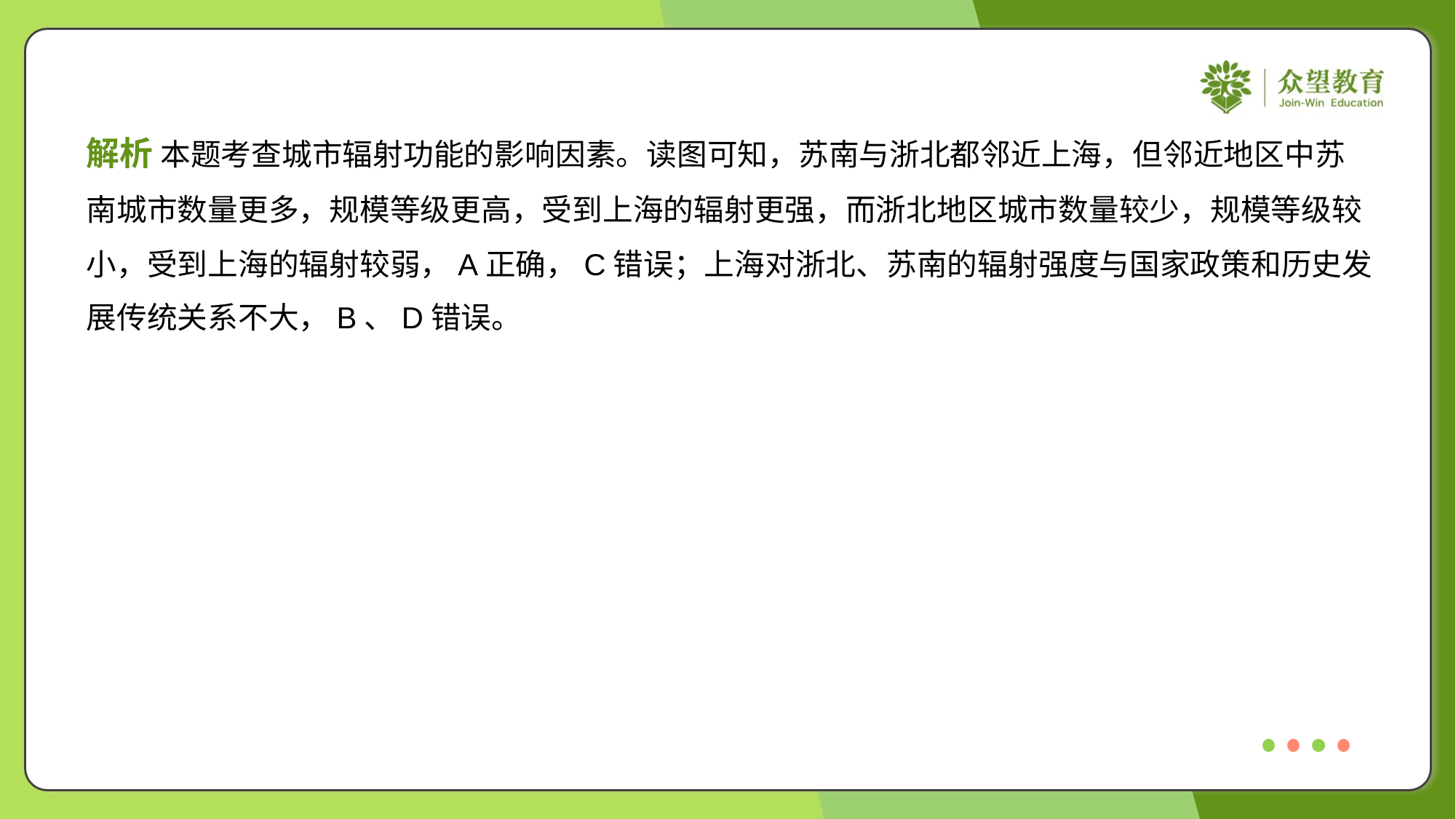

解析 本题考查城市辐射功能的影响因素。读图可知，苏南与浙北都邻近上海，但邻近地区中苏
南城市数量更多，规模等级更高，受到上海的辐射更强，而浙北地区城市数量较少，规模等级较
小，受到上海的辐射较弱，A正确，C错误；上海对浙北、苏南的辐射强度与国家政策和历史发
展传统关系不大，B、D错误。